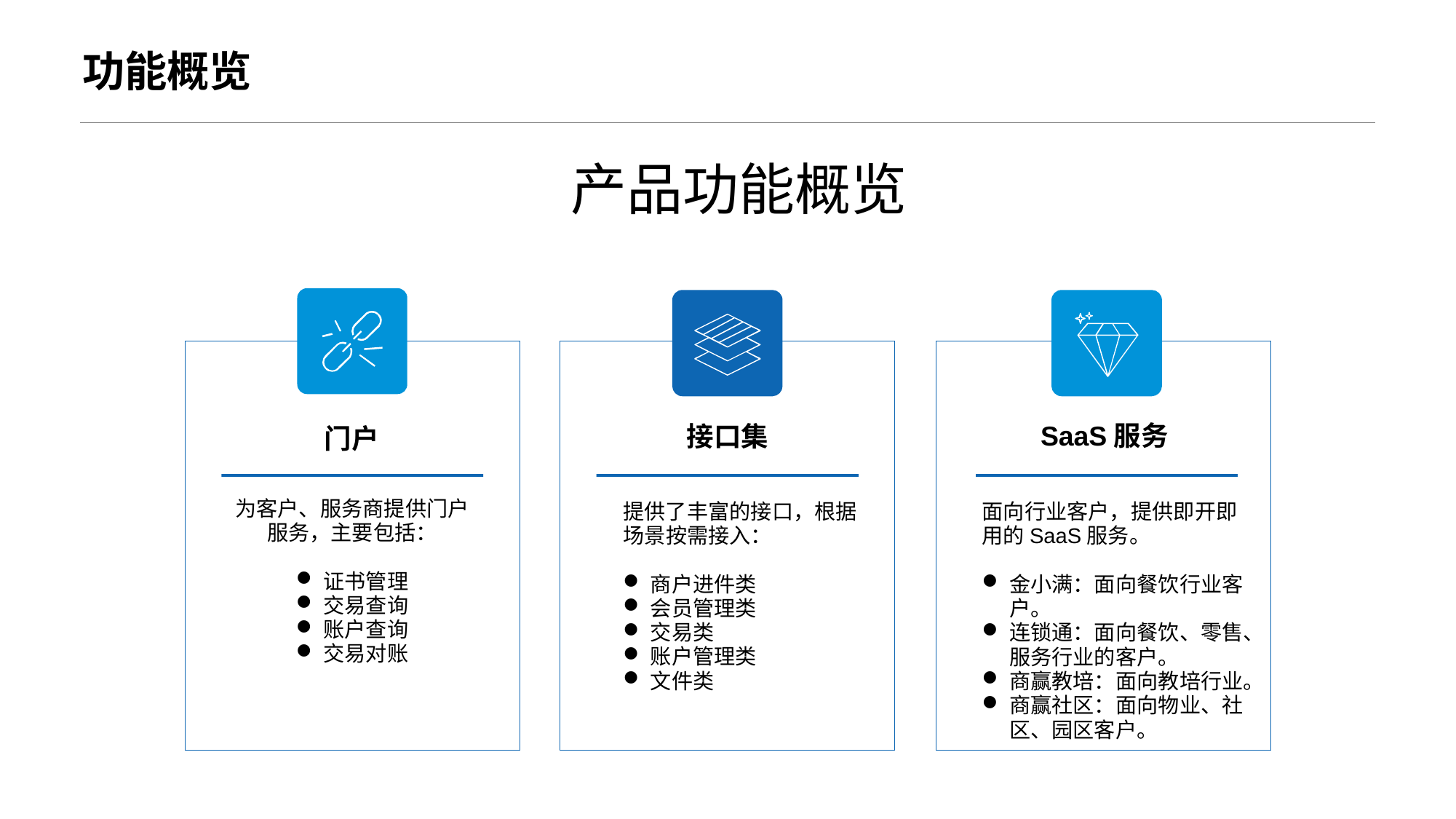

功能概览
产品功能概览

SaaS服务
接口集
门户

为客户、服务商提供门户服务，主要包括：

证书管理
交易查询
账户查询
交易对账

提供了丰富的接口，根据场景按需接入：

商户进件类
会员管理类
交易类
账户管理类
文件类
面向行业客户，提供即开即用的SaaS服务。

金小满：面向餐饮行业客户。
连锁通：面向餐饮、零售、服务行业的客户。
商赢教培：面向教培行业。
商赢社区：面向物业、社区、园区客户。